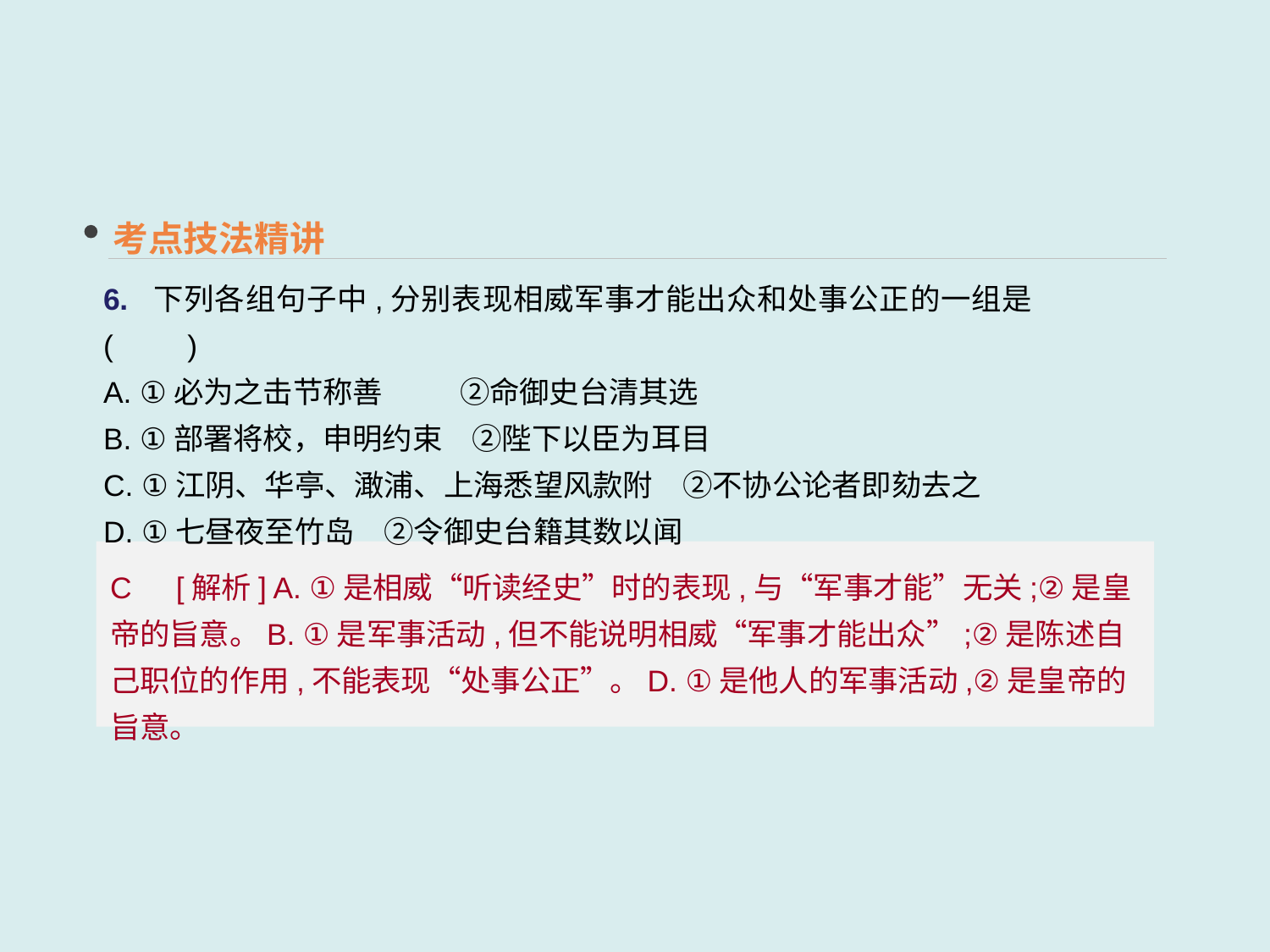

考点技法精讲

6.  下列各组句子中,分别表现相威军事才能出众和处事公正的一组是	(　　)
A. ①必为之击节称善  　     ②命御史台清其选
B. ①部署将校，申明约束　②陛下以臣为耳目
C. ①江阴、华亭、澉浦、上海悉望风款附　②不协公论者即劾去之
D. ①七昼夜至竹岛　②令御史台籍其数以闻

C　[解析] A. ①是相威“听读经史”时的表现,与“军事才能”无关;②是皇帝的旨意。B. ①是军事活动,但不能说明相威“军事才能出众”;②是陈述自己职位的作用,不能表现“处事公正”。D. ①是他人的军事活动,②是皇帝的旨意。